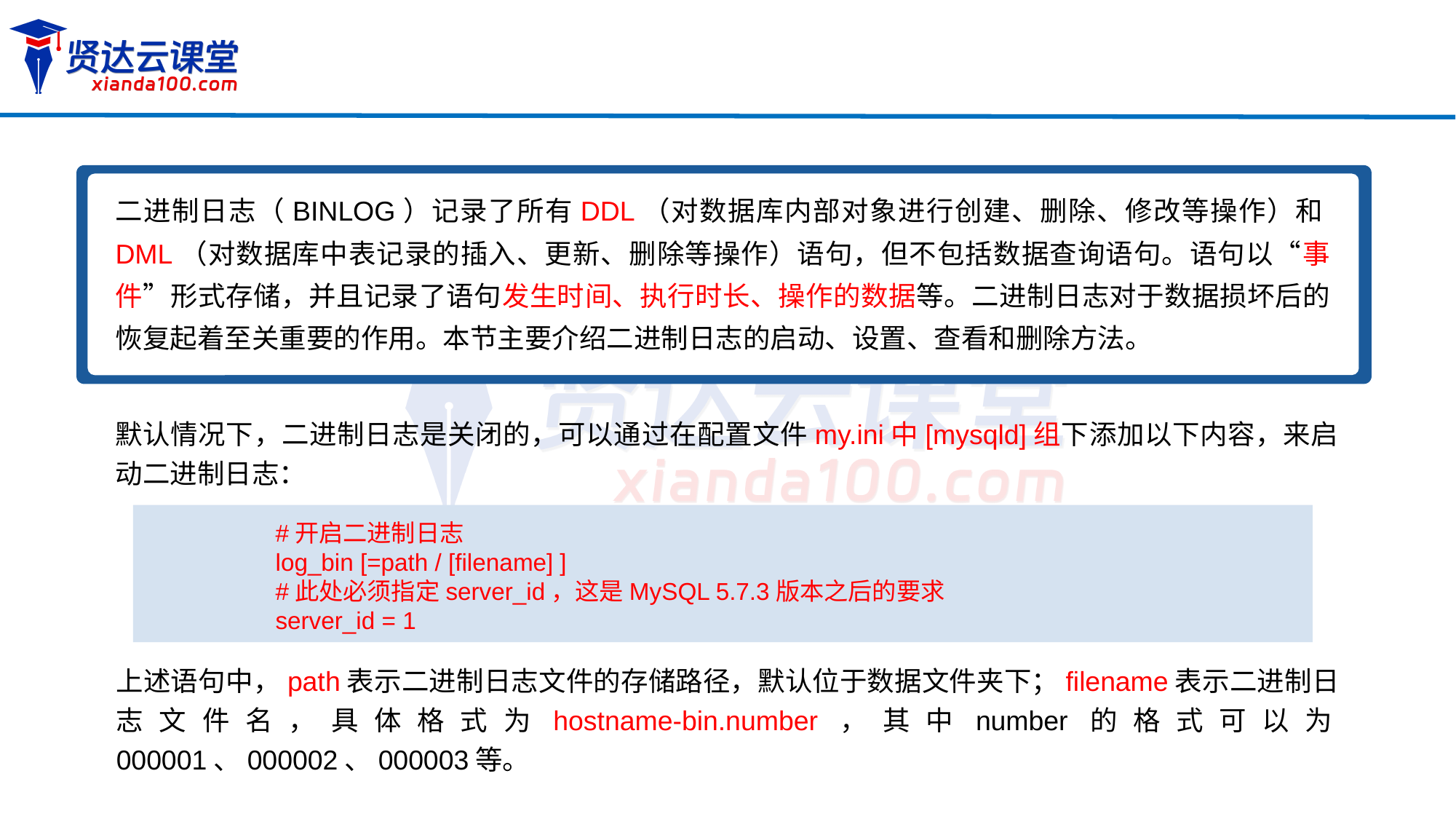

二进制日志（BINLOG）记录了所有DDL（对数据库内部对象进行创建、删除、修改等操作）和DML（对数据库中表记录的插入、更新、删除等操作）语句，但不包括数据查询语句。语句以“事件”形式存储，并且记录了语句发生时间、执行时长、操作的数据等。二进制日志对于数据损坏后的恢复起着至关重要的作用。本节主要介绍二进制日志的启动、设置、查看和删除方法。
默认情况下，二进制日志是关闭的，可以通过在配置文件my.ini中[mysqld]组下添加以下内容，来启动二进制日志：

#开启二进制日志
log_bin [=path / [filename] ]
#此处必须指定server_id，这是MySQL 5.7.3版本之后的要求
server_id = 1
上述语句中，path表示二进制日志文件的存储路径，默认位于数据文件夹下；filename表示二进制日志文件名，具体格式为hostname-bin.number，其中number的格式可以为000001、000002、000003等。